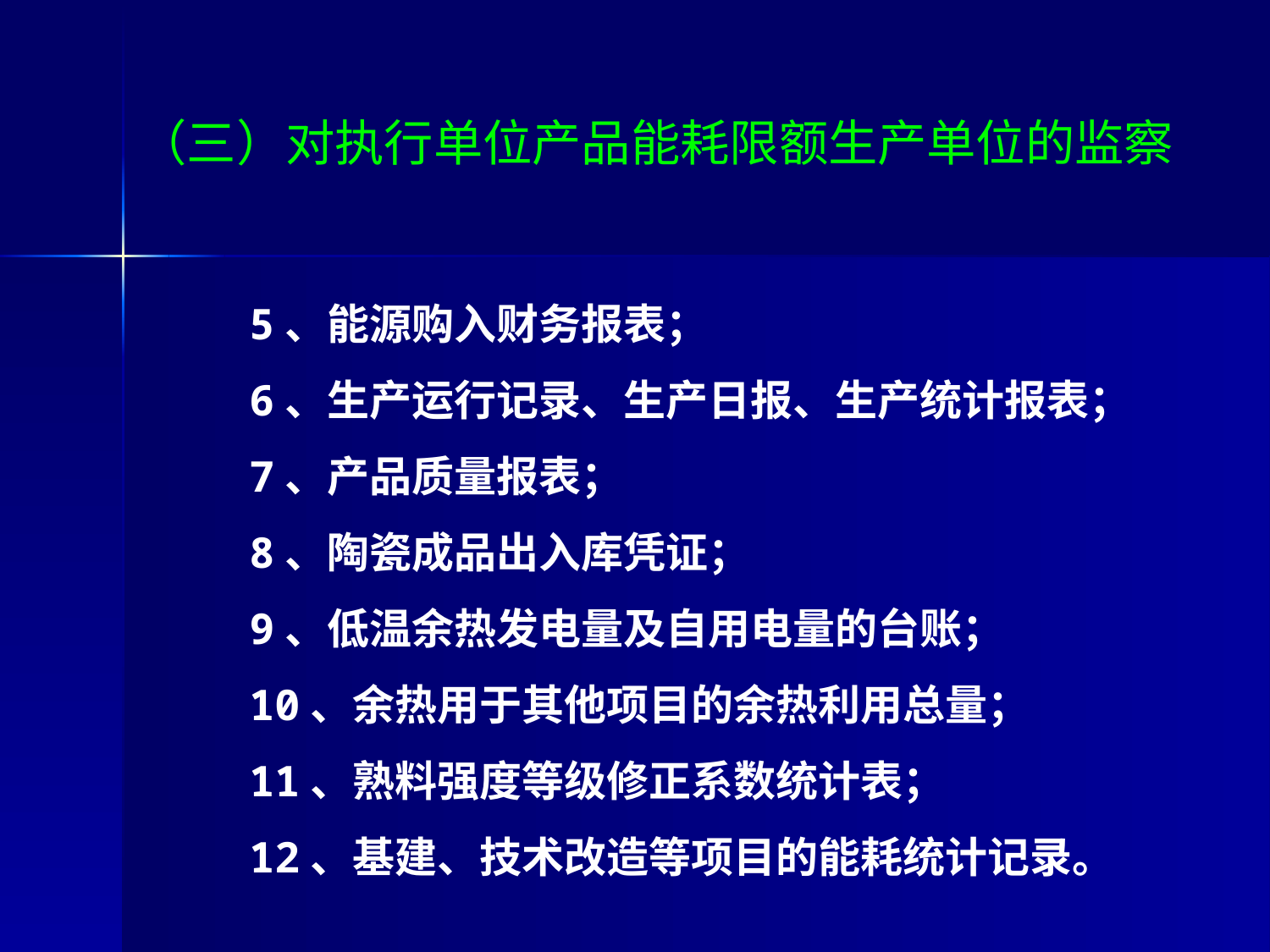

# （三）对执行单位产品能耗限额生产单位的监察
    5、能源购入财务报表；
    6、生产运行记录、生产日报、生产统计报表；
    7、产品质量报表；
    8、陶瓷成品出入库凭证；
    9、低温余热发电量及自用电量的台账；
    10、余热用于其他项目的余热利用总量；
    11、熟料强度等级修正系数统计表；
    12、基建、技术改造等项目的能耗统计记录。